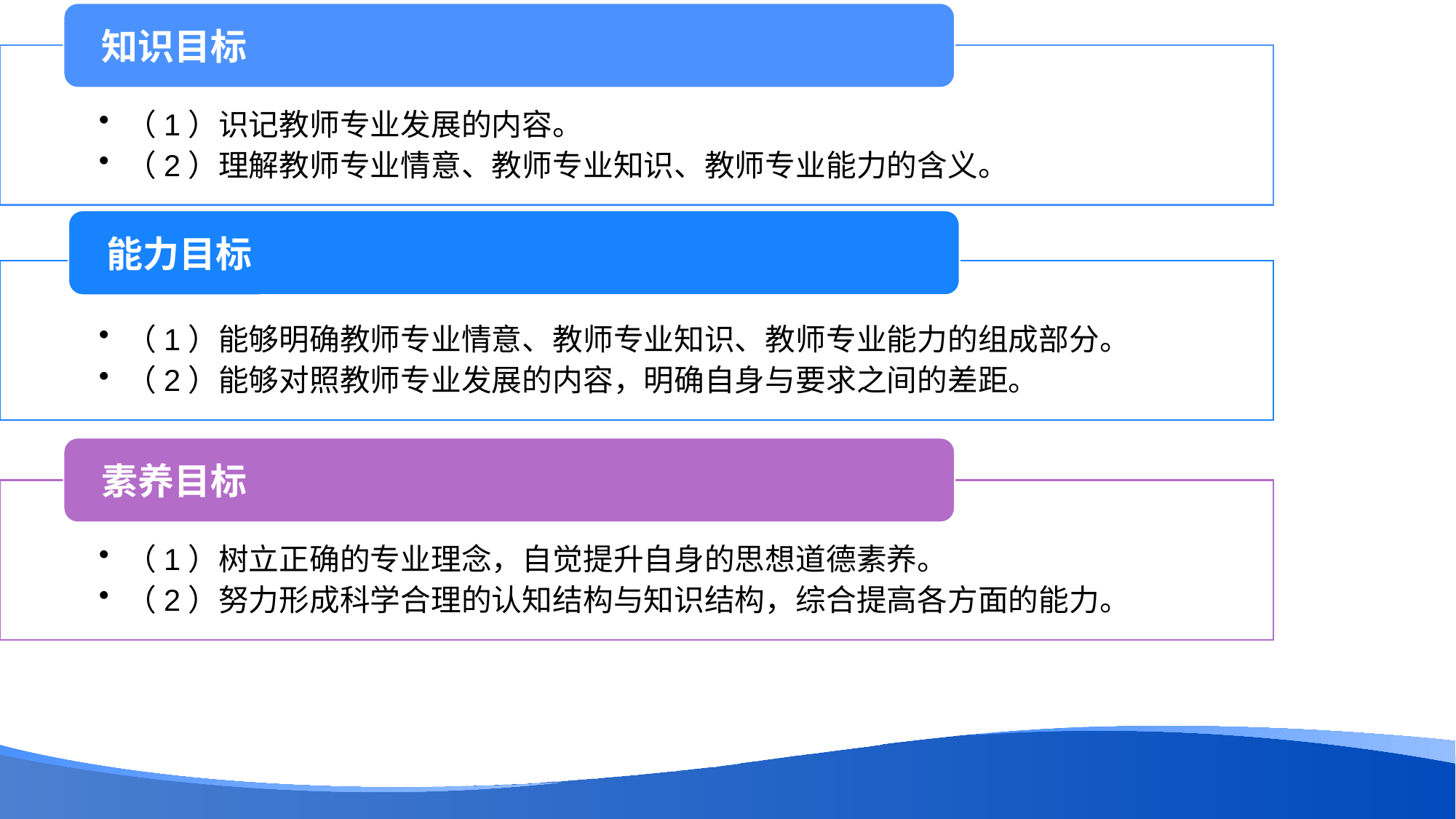

# 学习目标
（1）识记教师专业发展的内容。
（2）理解教师专业情意、教师专业知识、教师专业能力的含义。
知识目标
（1）能够明确教师专业情意、教师专业知识、教师专业能力的组成部分。
（2）能够对照教师专业发展的内容，明确自身与要求之间的差距。
能力目标
（1）树立正确的专业理念，自觉提升自身的思想道德素养。
（2）努力形成科学合理的认知结构与知识结构，综合提高各方面的能力。
素养目标